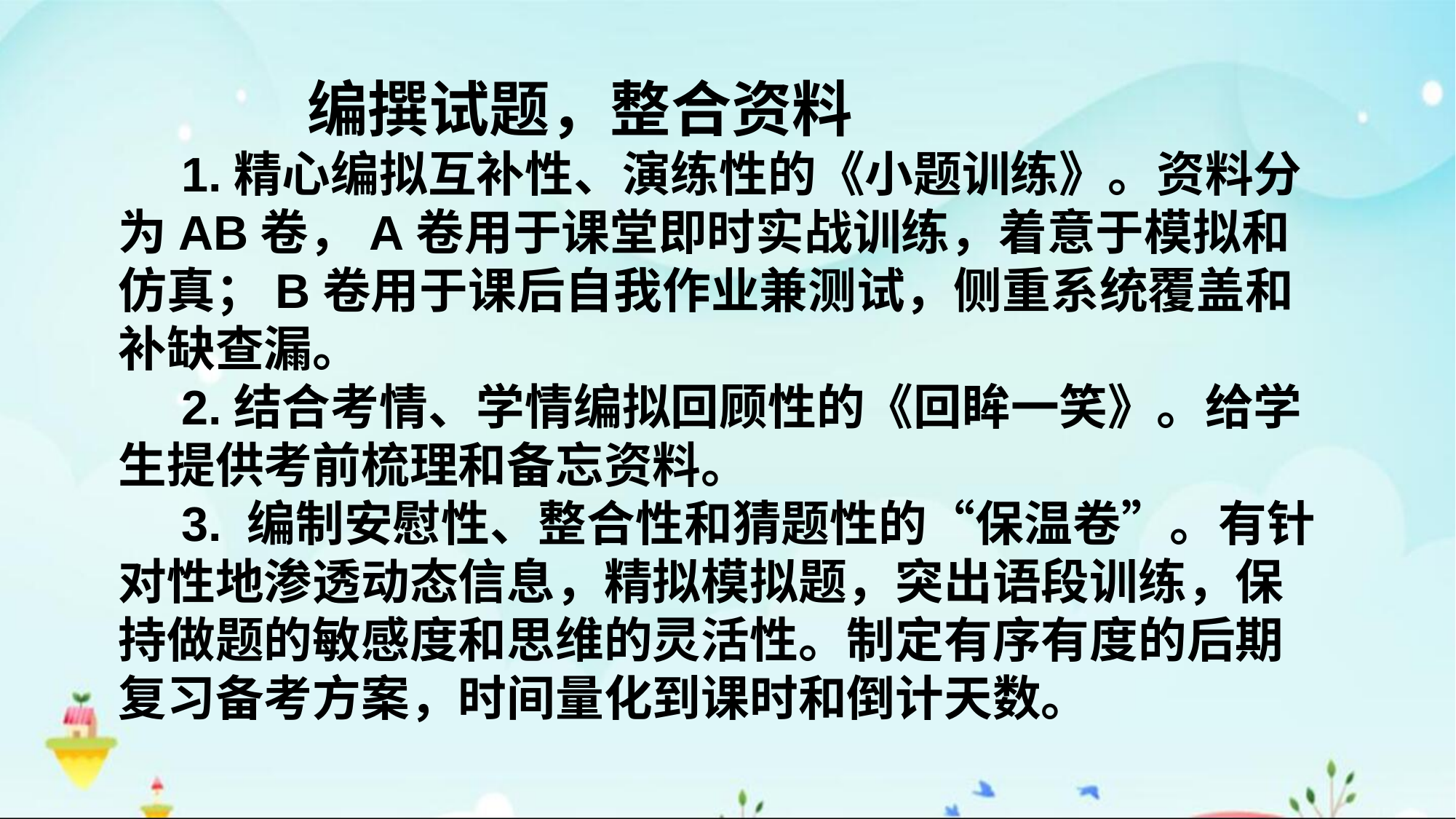

编撰试题，整合资料
  1.精心编拟互补性、演练性的《小题训练》。资料分为AB卷，A卷用于课堂即时实战训练，着意于模拟和仿真；B卷用于课后自我作业兼测试，侧重系统覆盖和补缺查漏。
  2.结合考情、学情编拟回顾性的《回眸一笑》。给学生提供考前梳理和备忘资料。
  3. 编制安慰性、整合性和猜题性的“保温卷”。有针对性地渗透动态信息，精拟模拟题，突出语段训练，保持做题的敏感度和思维的灵活性。制定有序有度的后期复习备考方案，时间量化到课时和倒计天数。